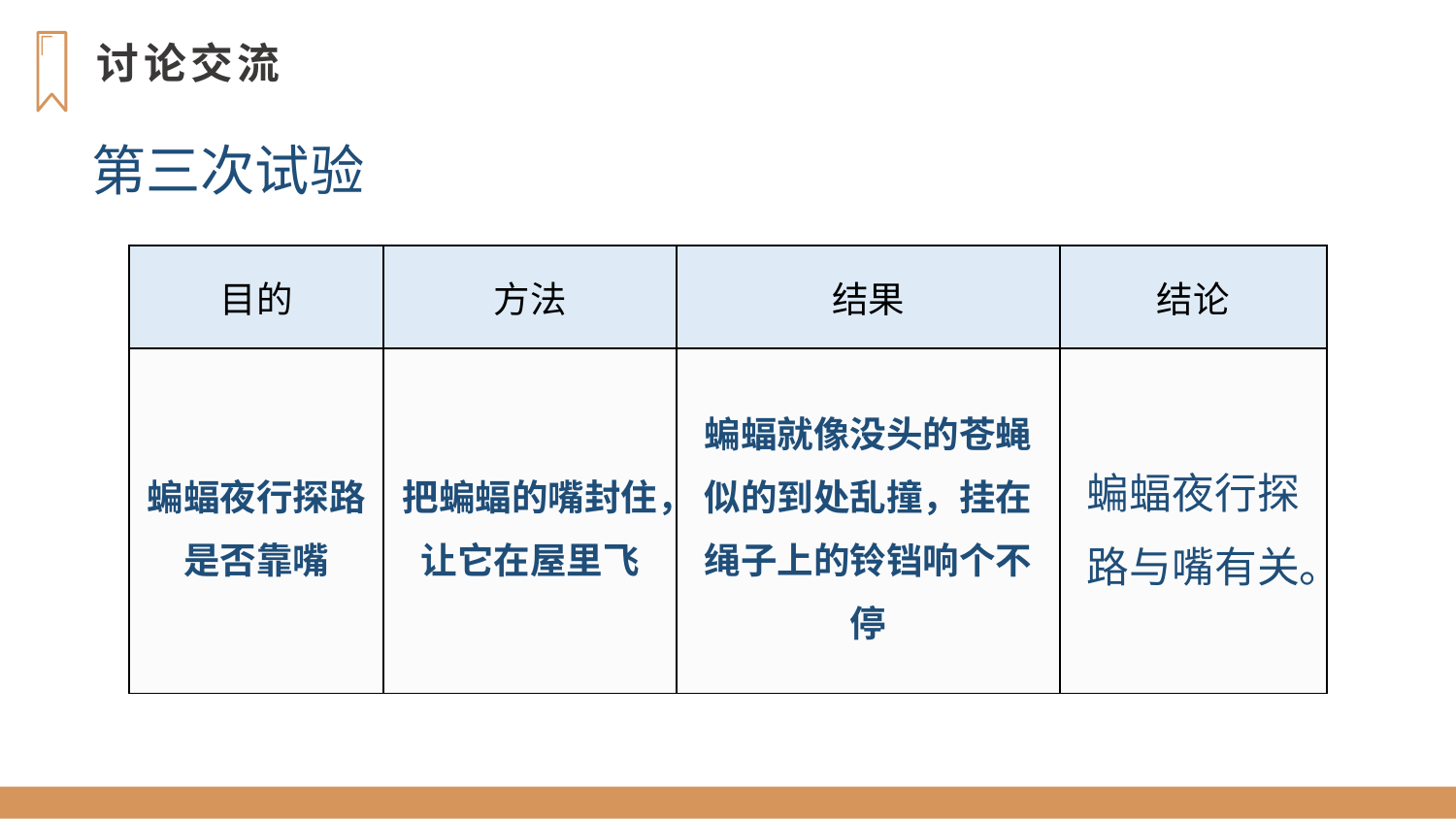

讨论交流
第三次试验
| 目的 | 方法 | 结果 | 结论 |
| --- | --- | --- | --- |
| 蝙蝠夜行探路是否靠嘴 | 把蝙蝠的嘴封住，让它在屋里飞 | 蝙蝠就像没头的苍蝇似的到处乱撞，挂在绳子上的铃铛响个不停 | 蝙蝠夜行探路与嘴有关。 |